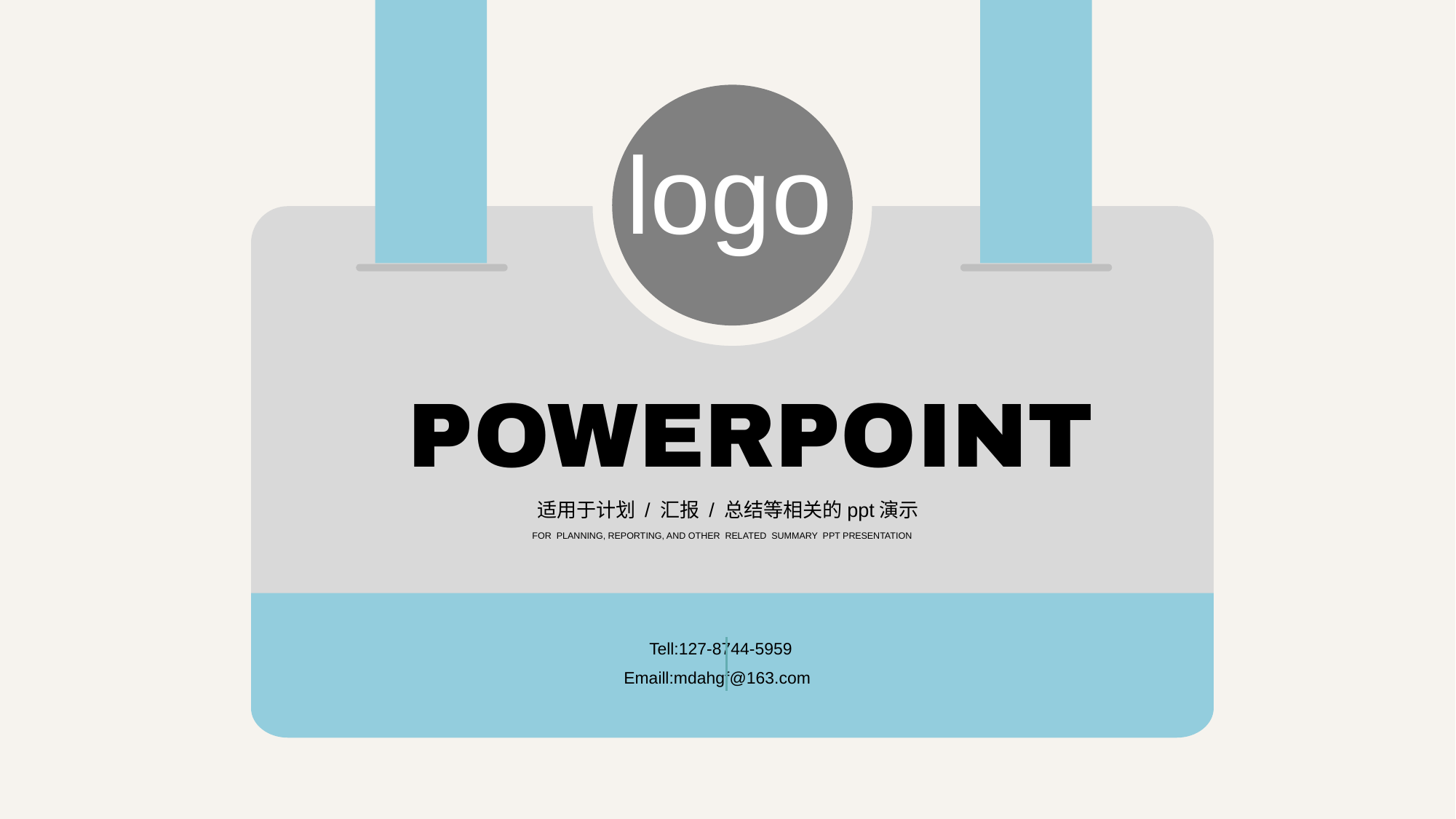

logo

POWERPOINT
适用于计划 / 汇报 / 总结等相关的ppt演示
FOR  PLANNING, REPORTING, AND OTHER  RELATED  SUMMARY  PPT PRESENTATION

Tell:127-8744-5959
Emaill:mdahgf@163.com